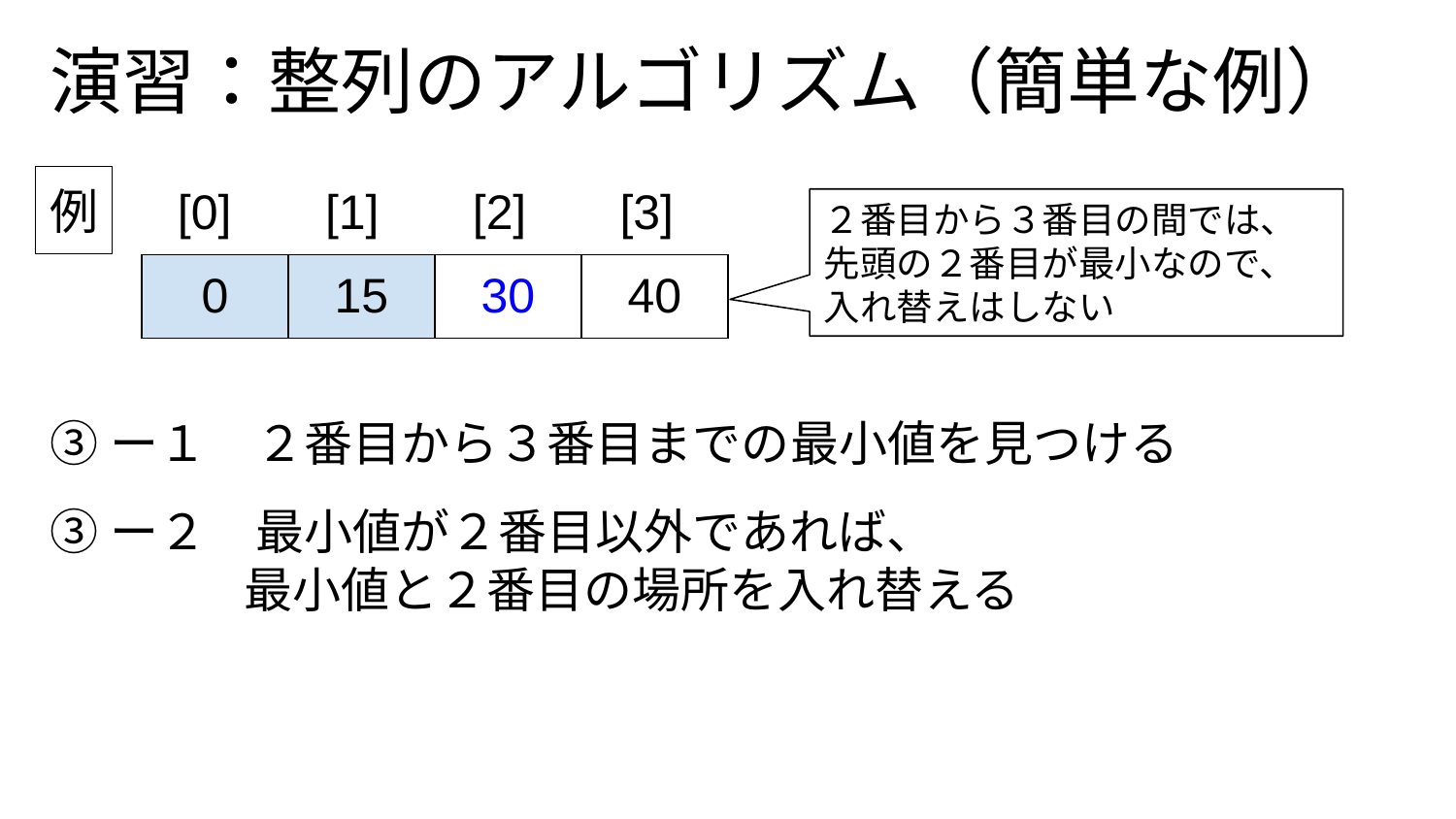

# 演習：整列のアルゴリズム（簡単な例）
例
[0]
[1]
[2]
[3]
２番目から３番目の間では、
先頭の２番目が最小なので、
入れ替えはしない
| 0 | 15 | 30 | 40 |
| --- | --- | --- | --- |
③ー１　２番目から３番目までの最小値を見つける
③ー２　最小値が２番目以外であれば、
　　　　最小値と２番目の場所を入れ替える